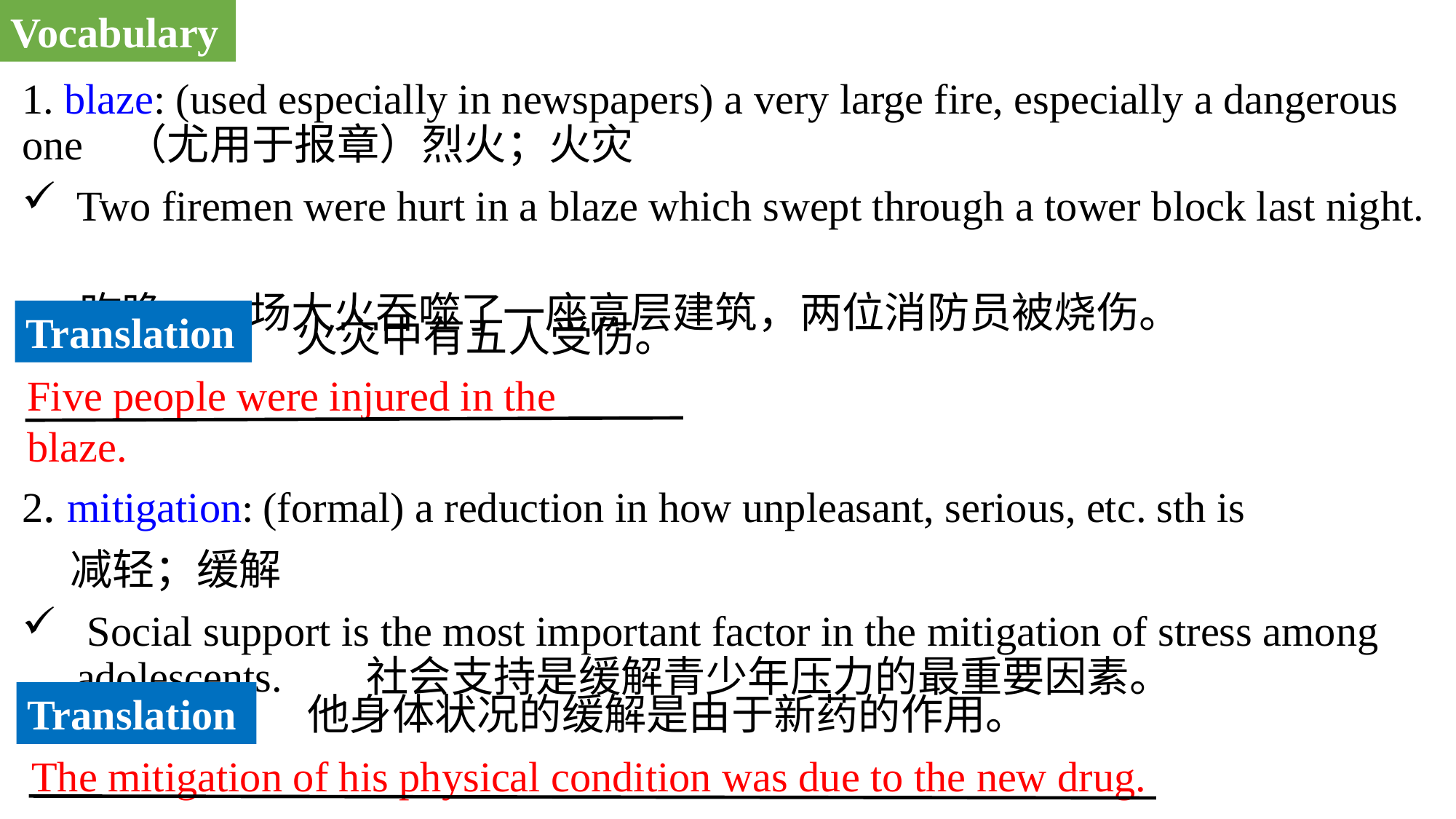

Vocabulary
1. blaze: (used especially in newspapers) a very large fire, especially a dangerous one   （尤用于报章）烈火；火灾
Two firemen were hurt in a blaze which swept through a tower block last night.
     昨晚，一场大火吞噬了一座高层建筑，两位消防员被烧伤。

2. mitigation: (formal) a reduction in how unpleasant, serious, etc. sth is
    减轻；缓解
 Social support is the most important factor in the mitigation of stress among adolescents.       社会支持是缓解青少年压力的最重要因素。
Translation
火灾中有五人受伤。
Five people were injured in the blaze.
Translation
他身体状况的缓解是由于新药的作用。
The mitigation of his physical condition was due to the new drug.